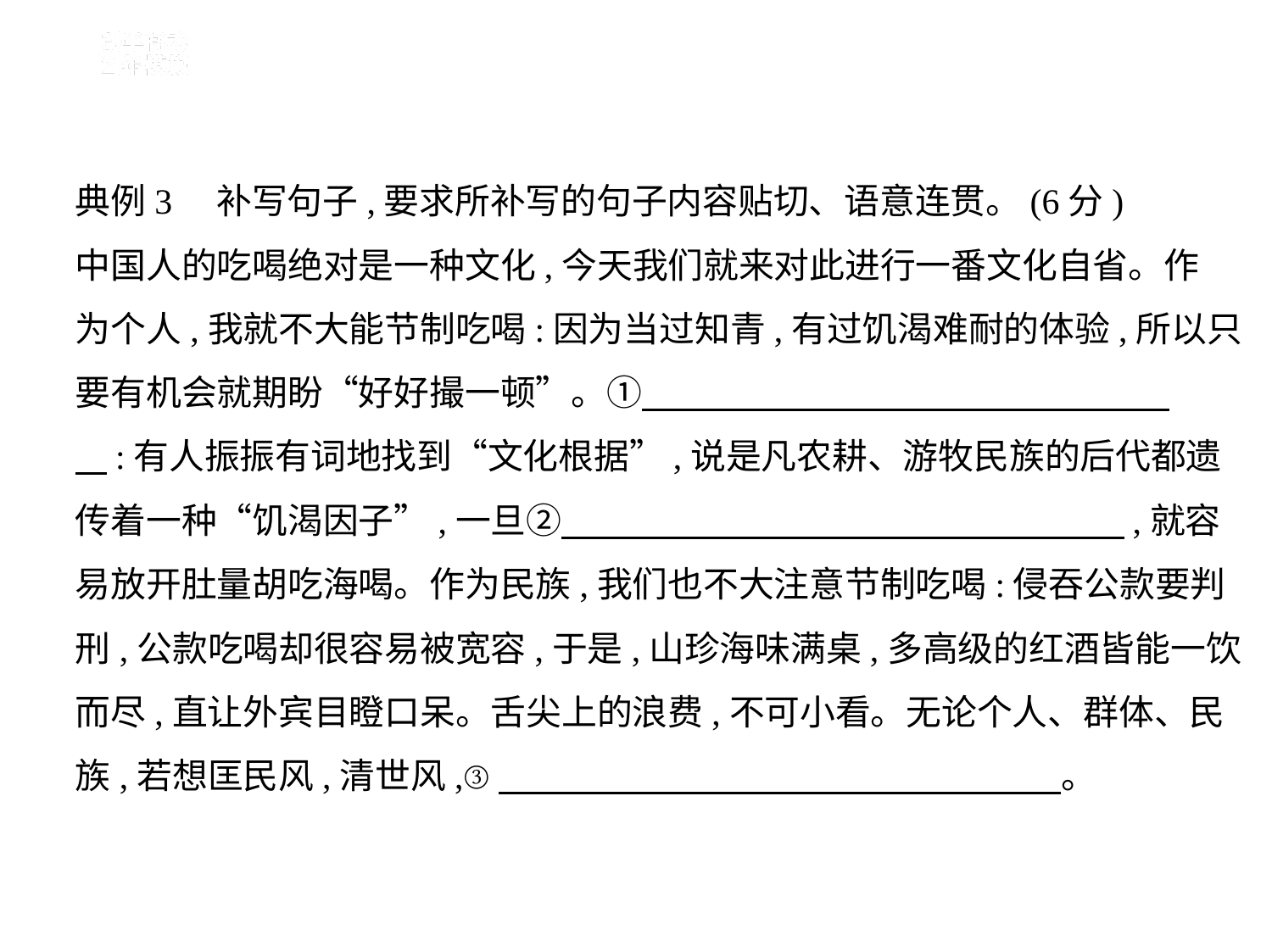

典例3　补写句子,要求所补写的句子内容贴切、语意连贯。(6分)
中国人的吃喝绝对是一种文化,今天我们就来对此进行一番文化自省。作
为个人,我就不大能节制吃喝:因为当过知青,有过饥渴难耐的体验,所以只
要有机会就期盼“好好撮一顿”。①　　　　　　　　　　　　　　    
    :有人振振有词地找到“文化根据”,说是凡农耕、游牧民族的后代都遗
传着一种“饥渴因子”,一旦②　　　　　　　　　　　　　　　    ,就容
易放开肚量胡吃海喝。作为民族,我们也不大注意节制吃喝:侵吞公款要判
刑,公款吃喝却很容易被宽容,于是,山珍海味满桌,多高级的红酒皆能一饮
而尽,直让外宾目瞪口呆。舌尖上的浪费,不可小看。无论个人、群体、民
族,若想匡民风,清世风,③　　　　　　　　　　　　　　　    。